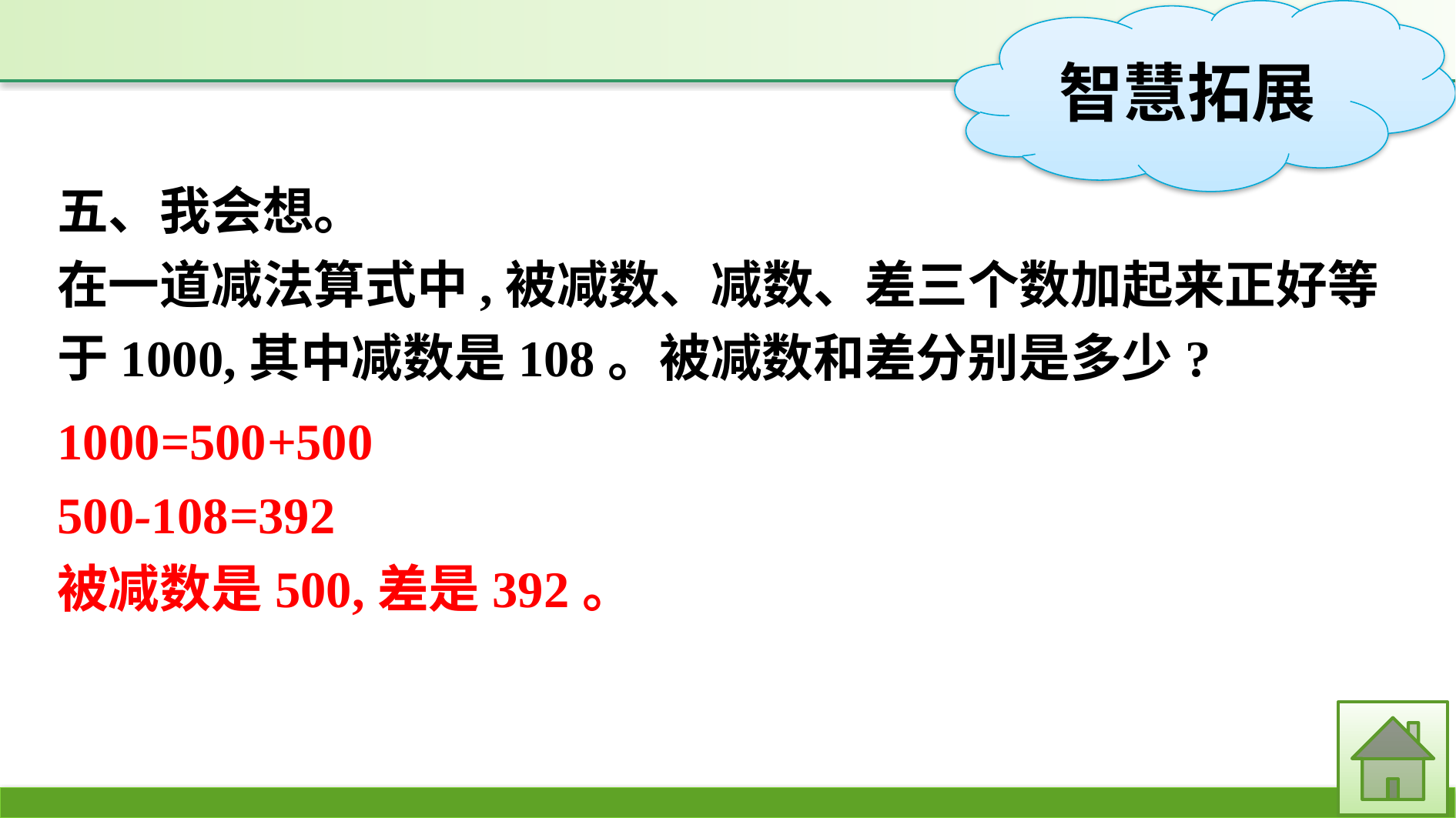

五、我会想。
在一道减法算式中,被减数、减数、差三个数加起来正好等于1000,其中减数是108。被减数和差分别是多少?
1000=500+500
500-108=392
被减数是500,差是392。